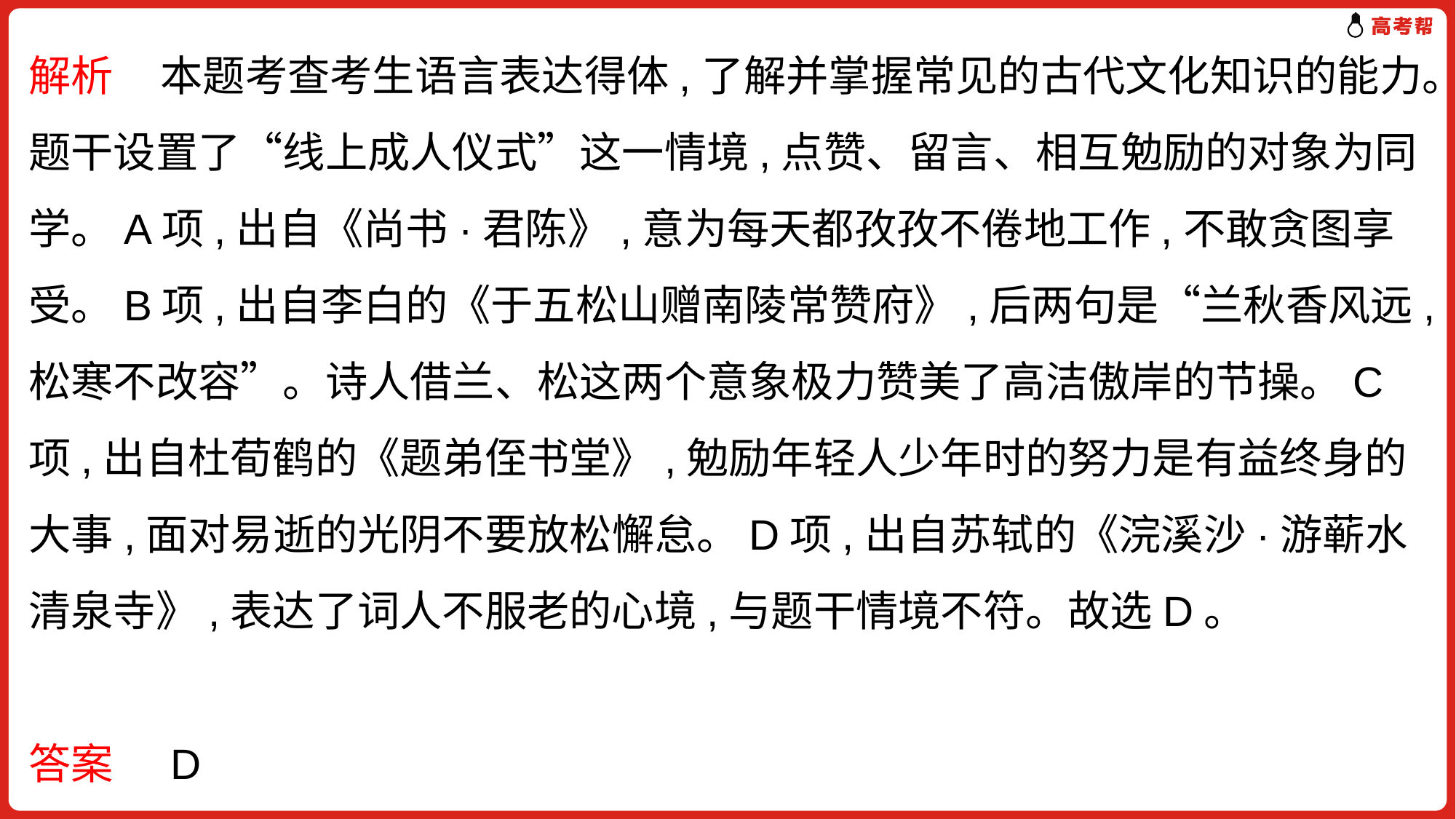

解析     本题考查考生语言表达得体,了解并掌握常见的古代文化知识的能力。题干设置了“线上成人仪式”这一情境,点赞、留言、相互勉励的对象为同学。A项,出自《尚书·君陈》,意为每天都孜孜不倦地工作,不敢贪图享受。B项,出自李白的《于五松山赠南陵常赞府》,后两句是“兰秋香风远,松寒不改容”。诗人借兰、松这两个意象极力赞美了高洁傲岸的节操。C项,出自杜荀鹤的《题弟侄书堂》,勉励年轻人少年时的努力是有益终身的大事,面对易逝的光阴不要放松懈怠。D项,出自苏轼的《浣溪沙·游蕲水清泉寺》,表达了词人不服老的心境,与题干情境不符。故选D。

答案     D